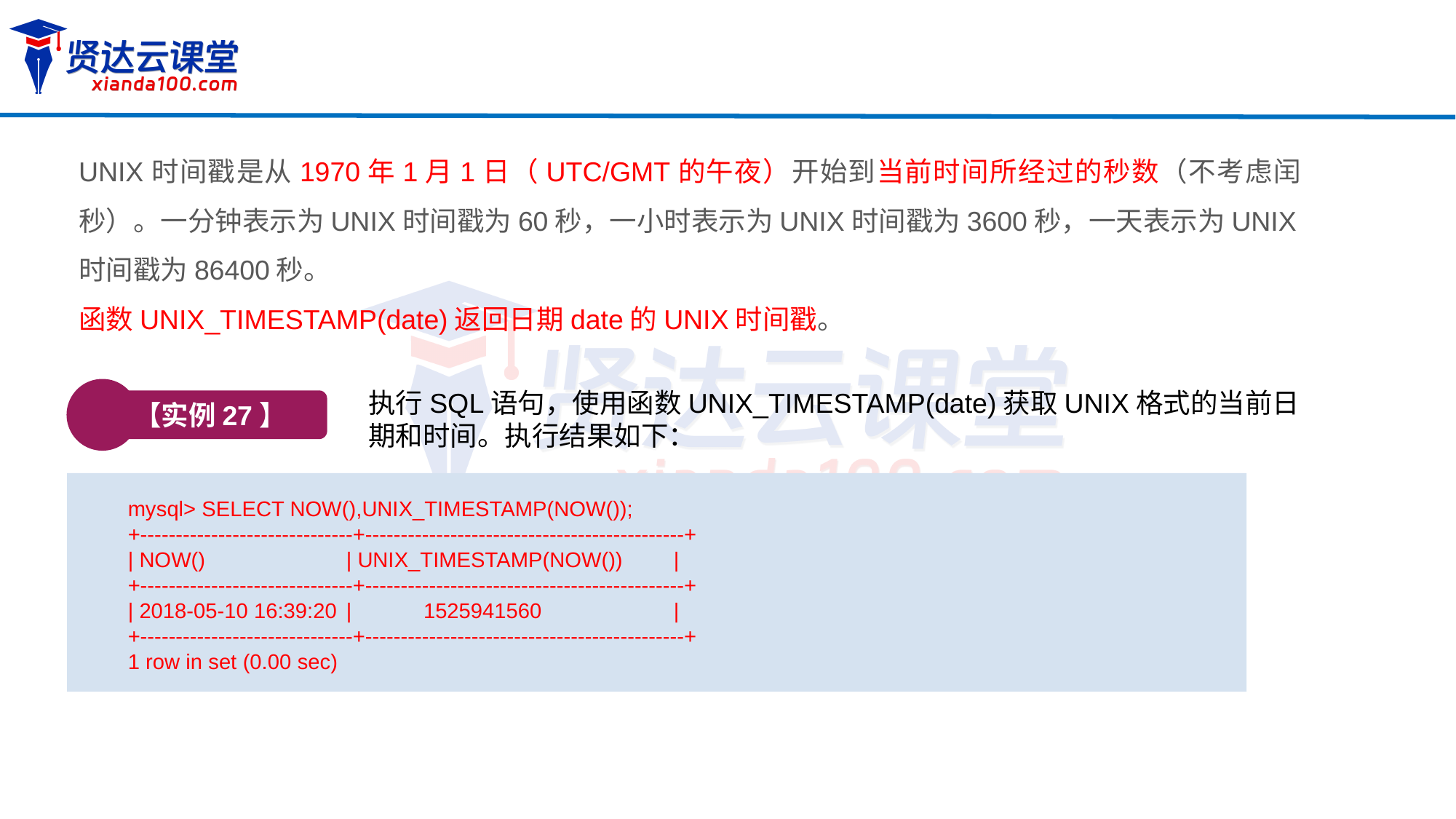

UNIX时间戳是从1970年1月1日（UTC/GMT的午夜）开始到当前时间所经过的秒数（不考虑闰秒）。一分钟表示为UNIX时间戳为60秒，一小时表示为UNIX时间戳为3600秒，一天表示为UNIX时间戳为86400秒。
函数UNIX_TIMESTAMP(date)返回日期date的UNIX时间戳。

【实例27】
执行SQL语句，使用函数UNIX_TIMESTAMP(date)获取UNIX格式的当前日期和时间。执行结果如下：

mysql> SELECT NOW(),UNIX_TIMESTAMP(NOW());
+------------------------------+---------------------------------------------+
| NOW()        	| UNIX_TIMESTAMP(NOW())	|
+------------------------------+---------------------------------------------+
| 2018-05-10 16:39:20	|            1525941560		|
+------------------------------+---------------------------------------------+
1 row in set (0.00 sec)